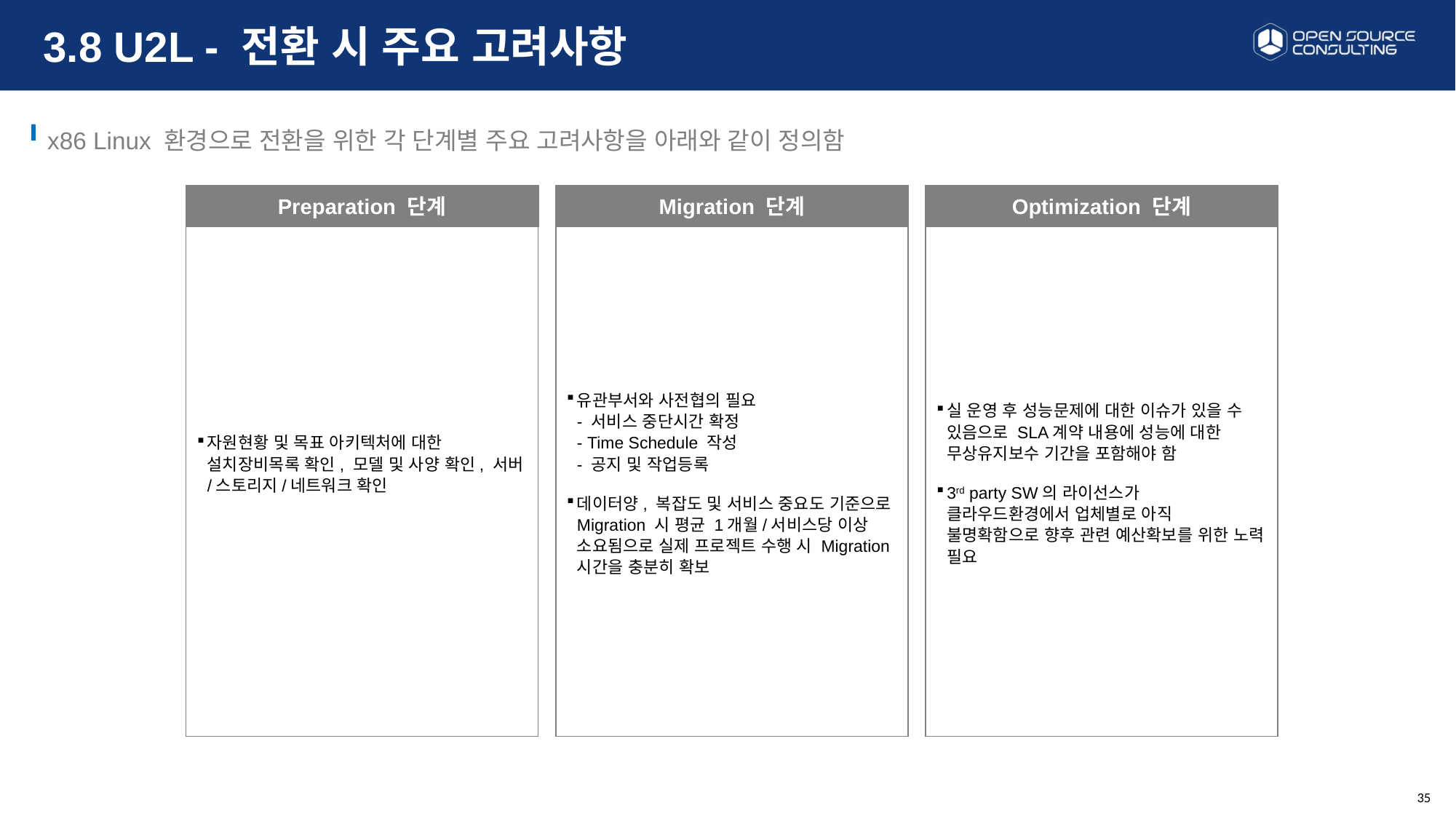

Ⅳ. To-Be 모델수립

# 3.8 U2L - 전환 시 주요 고려사항
x86 Linux 환경으로 전환을 위한 각 단계별 주요 고려사항을 아래와 같이 정의함

Preparation 단계
Migration 단계
Optimization 단계
자원현황 및 목표 아키텍처에 대한 설치장비목록 확인, 모델 및 사양 확인, 서버/스토리지/네트워크 확인

유관부서와 사전협의 필요
- 서비스 중단시간 확정
- Time Schedule 작성
- 공지 및 작업등록
데이터양, 복잡도 및 서비스 중요도 기준으로 Migration 시 평균 1개월/서비스당 이상 소요됨으로 실제 프로젝트 수행 시 Migration 시간을 충분히 확보
실 운영 후 성능문제에 대한 이슈가 있을 수 있음으로 SLA계약 내용에 성능에 대한 무상유지보수 기간을 포함해야 함
3rd party SW의 라이선스가 클라우드환경에서 업체별로 아직 불명확함으로 향후 관련 예산확보를 위한 노력 필요